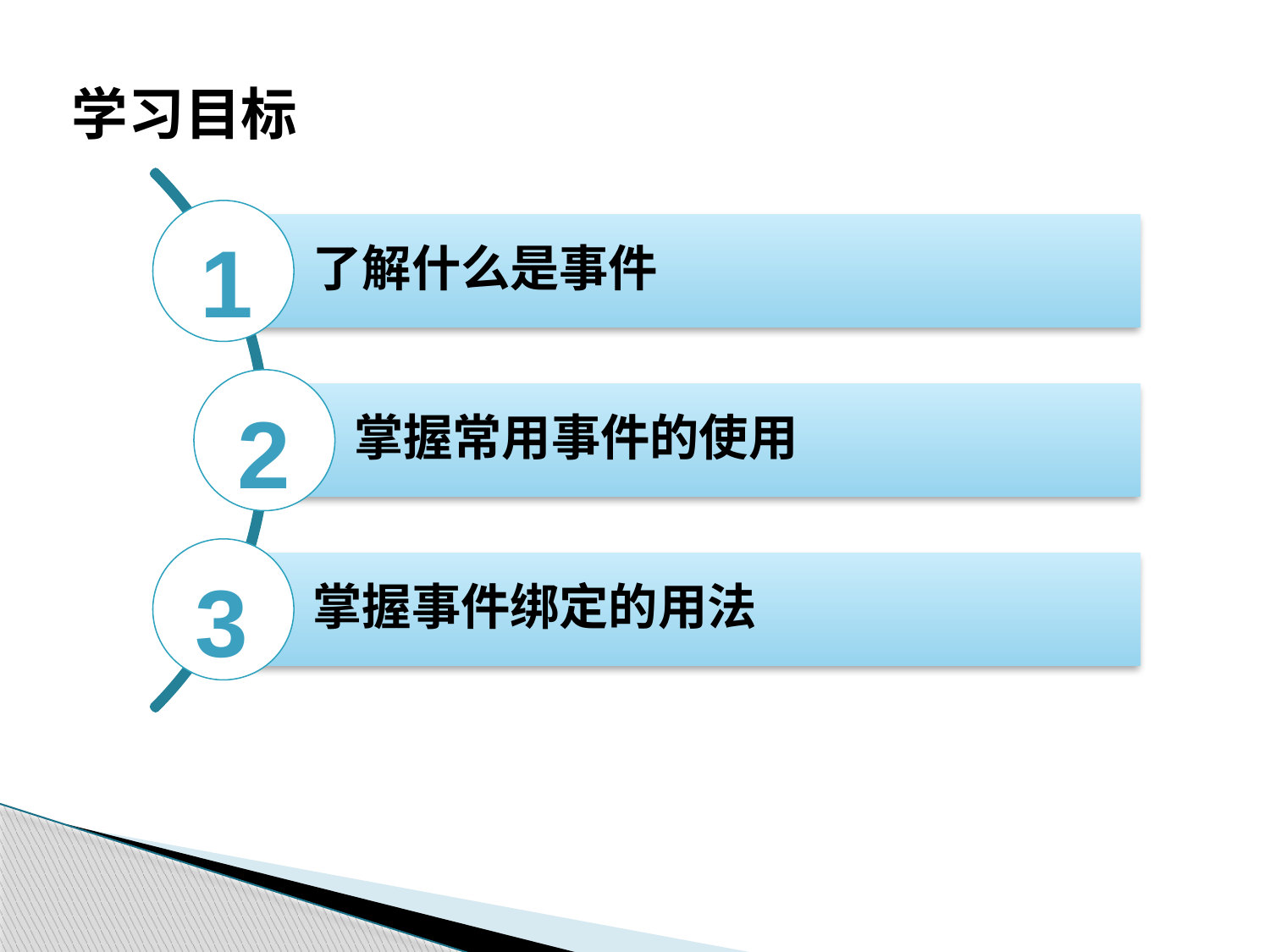

学习目标
了解什么是事件
掌握常用事件的使用
掌握事件绑定的用法
1
2
3